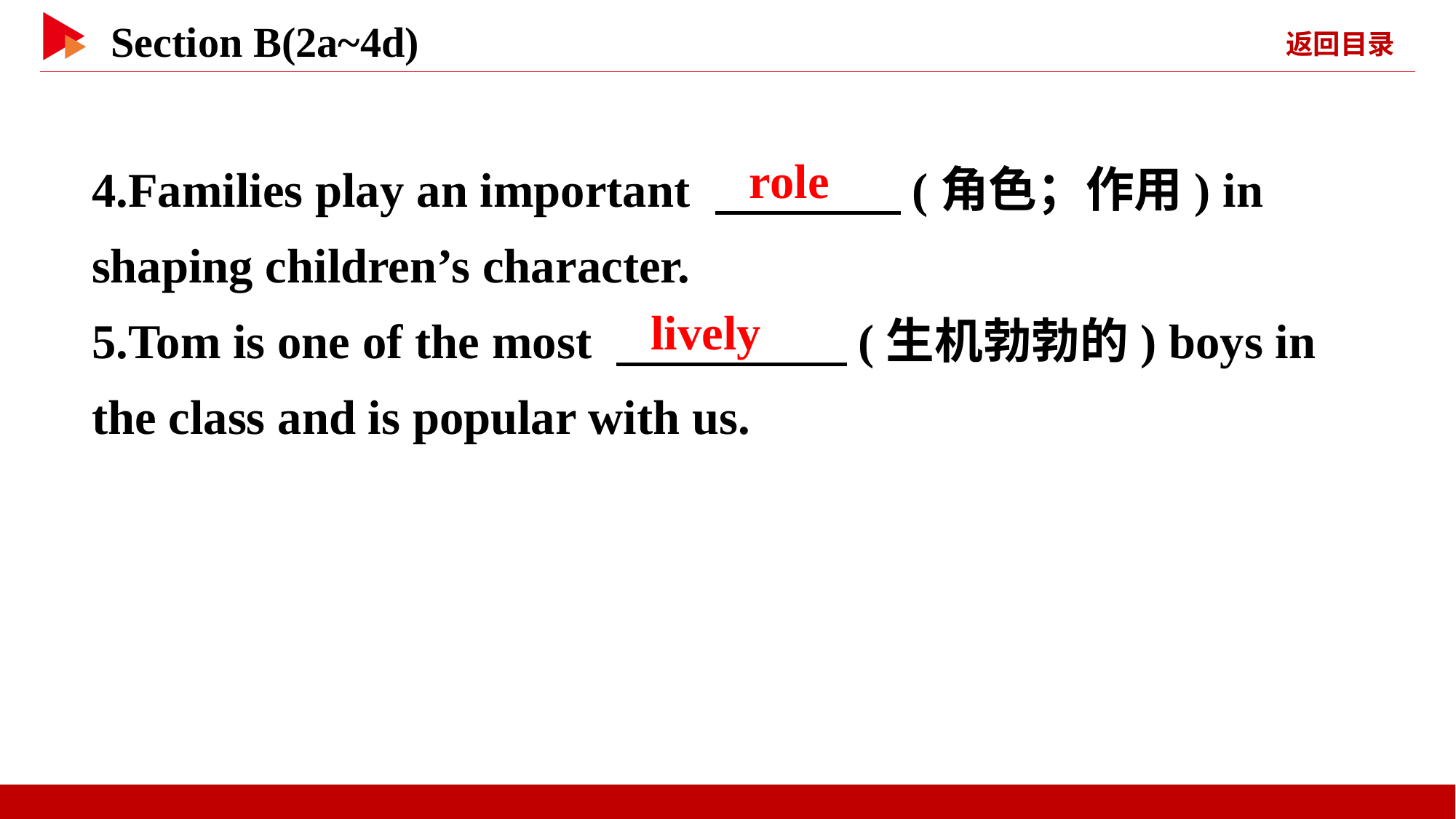

4.Families play an important 　        　(角色；作用) in shaping children’s character.
5.Tom is one of the most 　            　(生机勃勃的) boys in the class and is popular with us.
role
lively